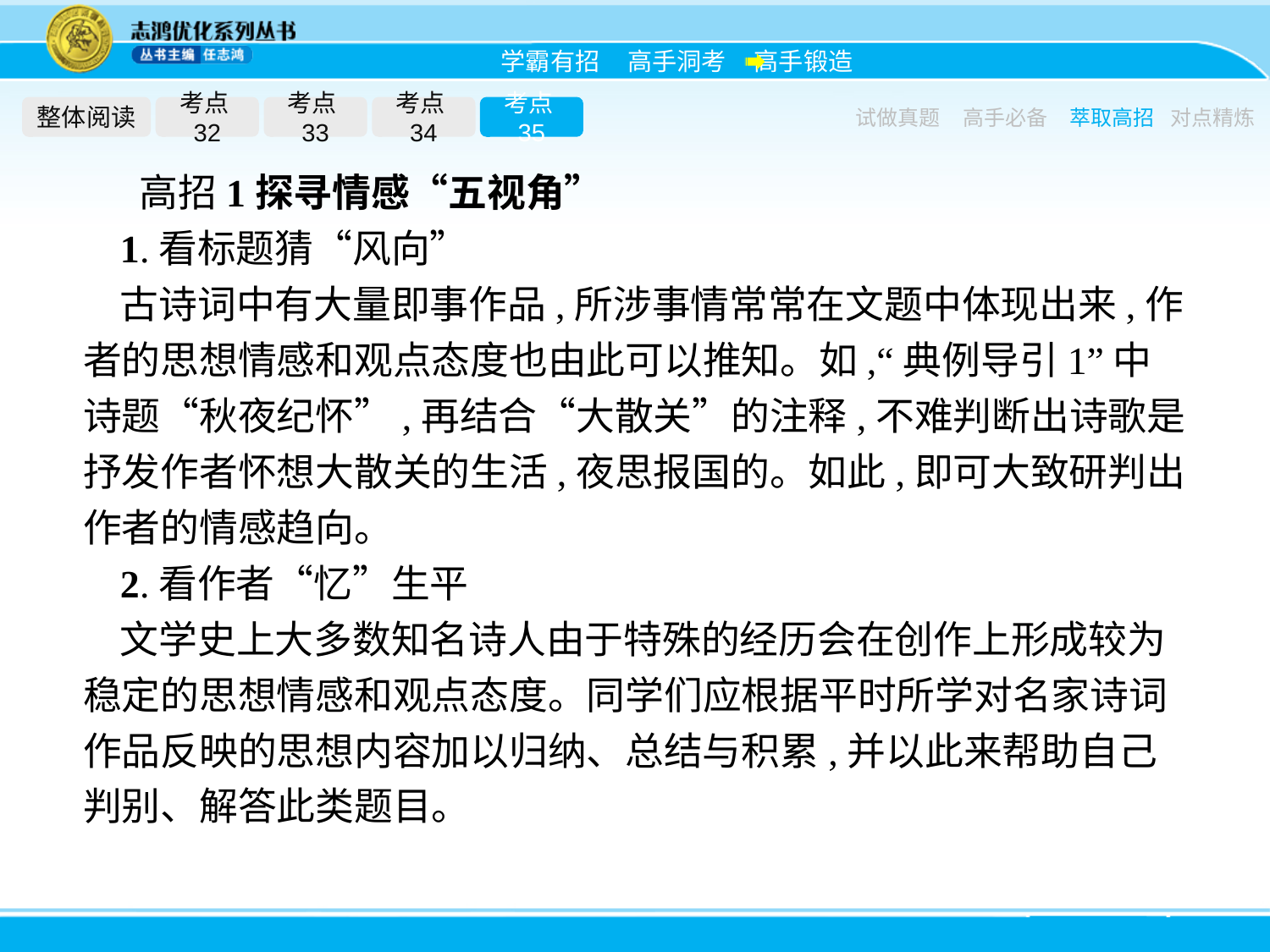

整体阅读
考点32
考点33
考点34
考点35
试做真题
高手必备
萃取高招
对点精炼
高招1探寻情感“五视角”
1.看标题猜“风向”
古诗词中有大量即事作品,所涉事情常常在文题中体现出来,作者的思想情感和观点态度也由此可以推知。如,“典例导引1”中诗题“秋夜纪怀”,再结合“大散关”的注释,不难判断出诗歌是抒发作者怀想大散关的生活,夜思报国的。如此,即可大致研判出作者的情感趋向。
2.看作者“忆”生平
文学史上大多数知名诗人由于特殊的经历会在创作上形成较为稳定的思想情感和观点态度。同学们应根据平时所学对名家诗词作品反映的思想内容加以归纳、总结与积累,并以此来帮助自己判别、解答此类题目。